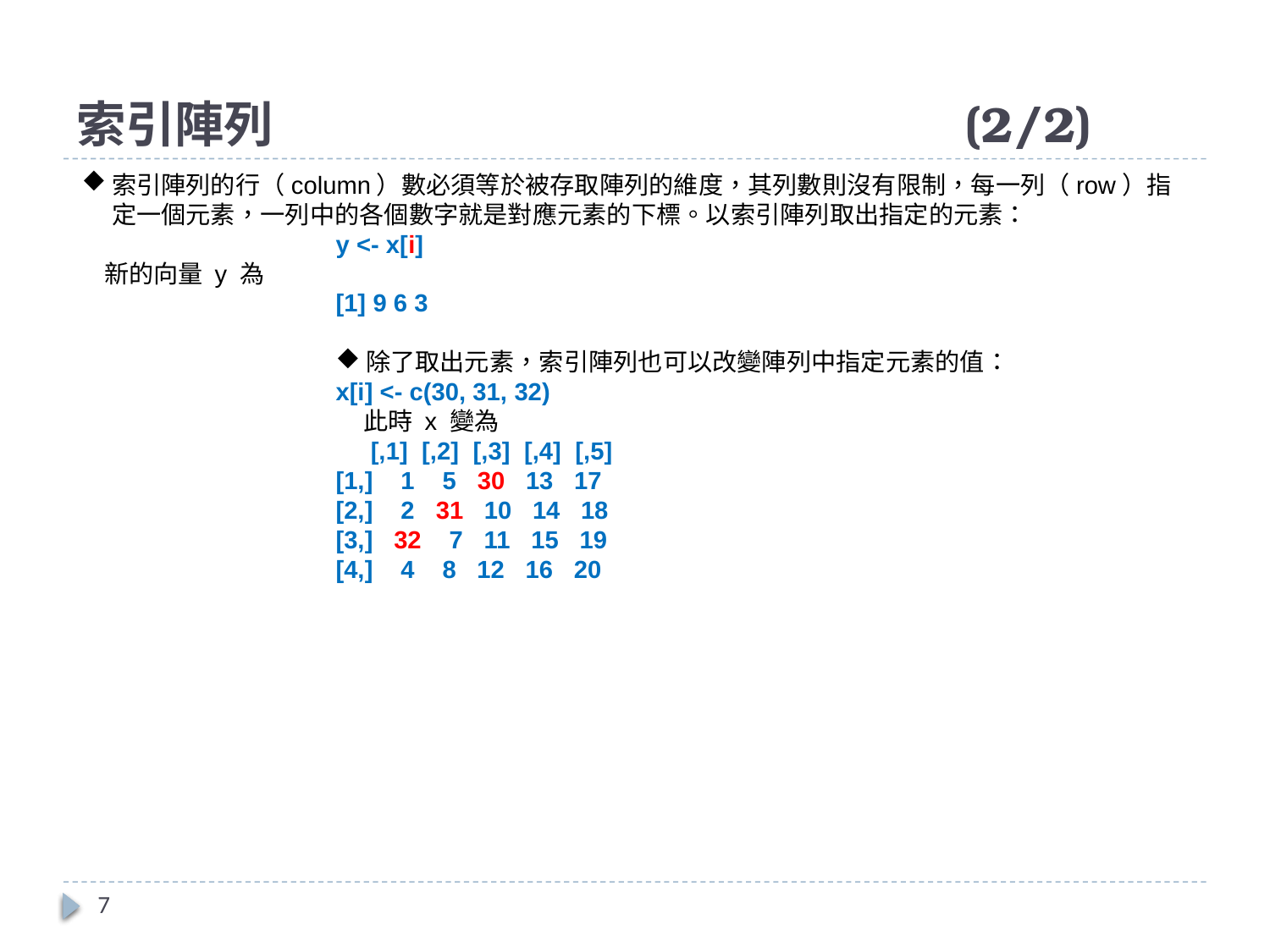

# 索引陣列						(2/2)
索引陣列的行（column）數必須等於被存取陣列的維度，其列數則沒有限制，每一列（row）指定一個元素，一列中的各個數字就是對應元素的下標。以索引陣列取出指定的元素：
		y <- x[i]
   新的向量 y 為
[1] 9 6 3

除了取出元素，索引陣列也可以改變陣列中指定元素的值：
x[i] <- c(30, 31, 32)
    此時 x 變為
     [,1]  [,2]  [,3]  [,4]  [,5]
[1,]    1    5   30   13   17
[2,]    2   31   10   14   18
[3,]   32    7   11   15   19
[4,]    4    8   12   16   20
7